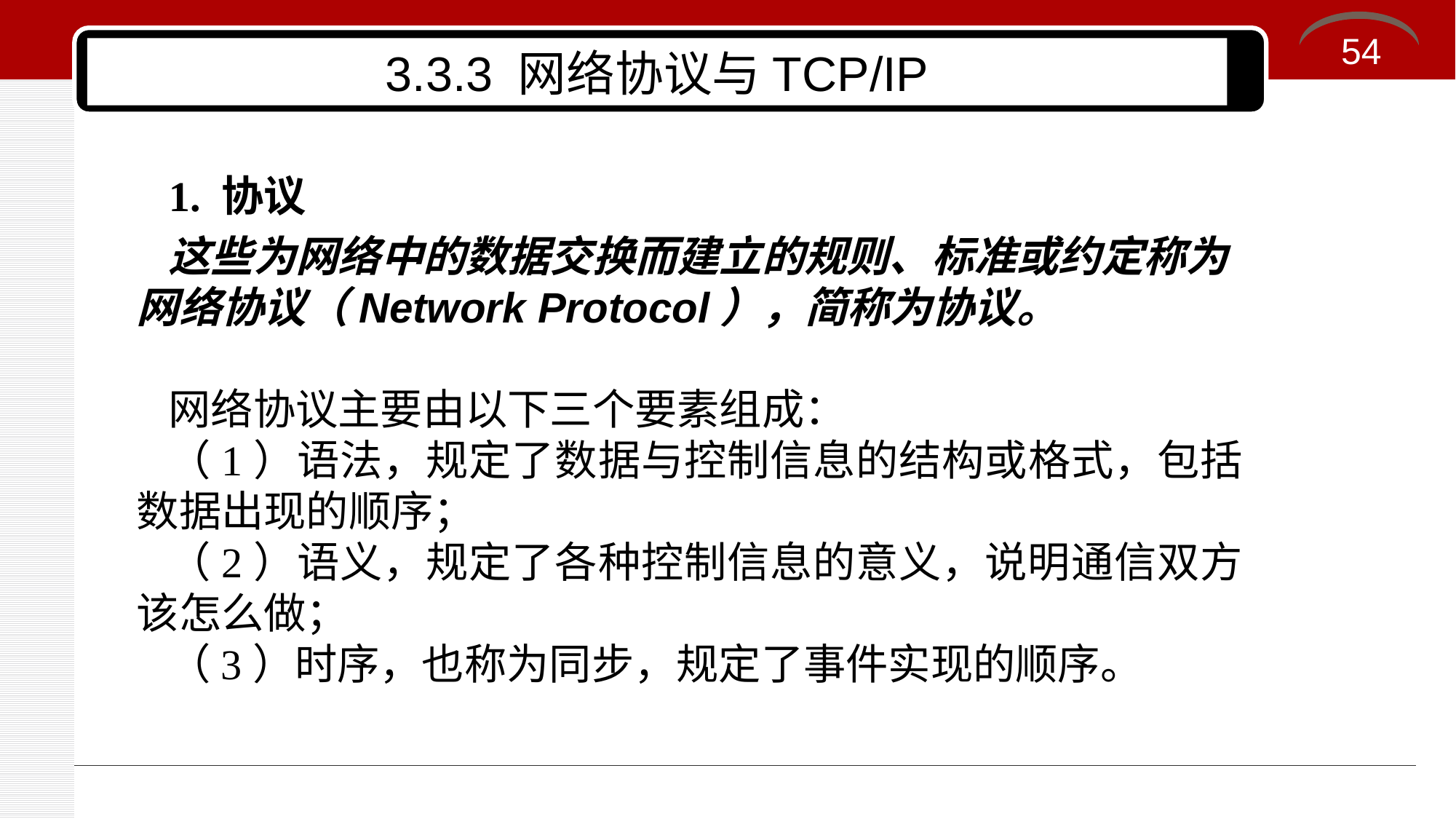

54
# 3.3.3 网络协议与TCP/IP
1. 协议
这些为网络中的数据交换而建立的规则、标准或约定称为网络协议（Network Protocol），简称为协议。

网络协议主要由以下三个要素组成：
（1）语法，规定了数据与控制信息的结构或格式，包括数据出现的顺序；
（2）语义，规定了各种控制信息的意义，说明通信双方该怎么做；
（3）时序，也称为同步，规定了事件实现的顺序。